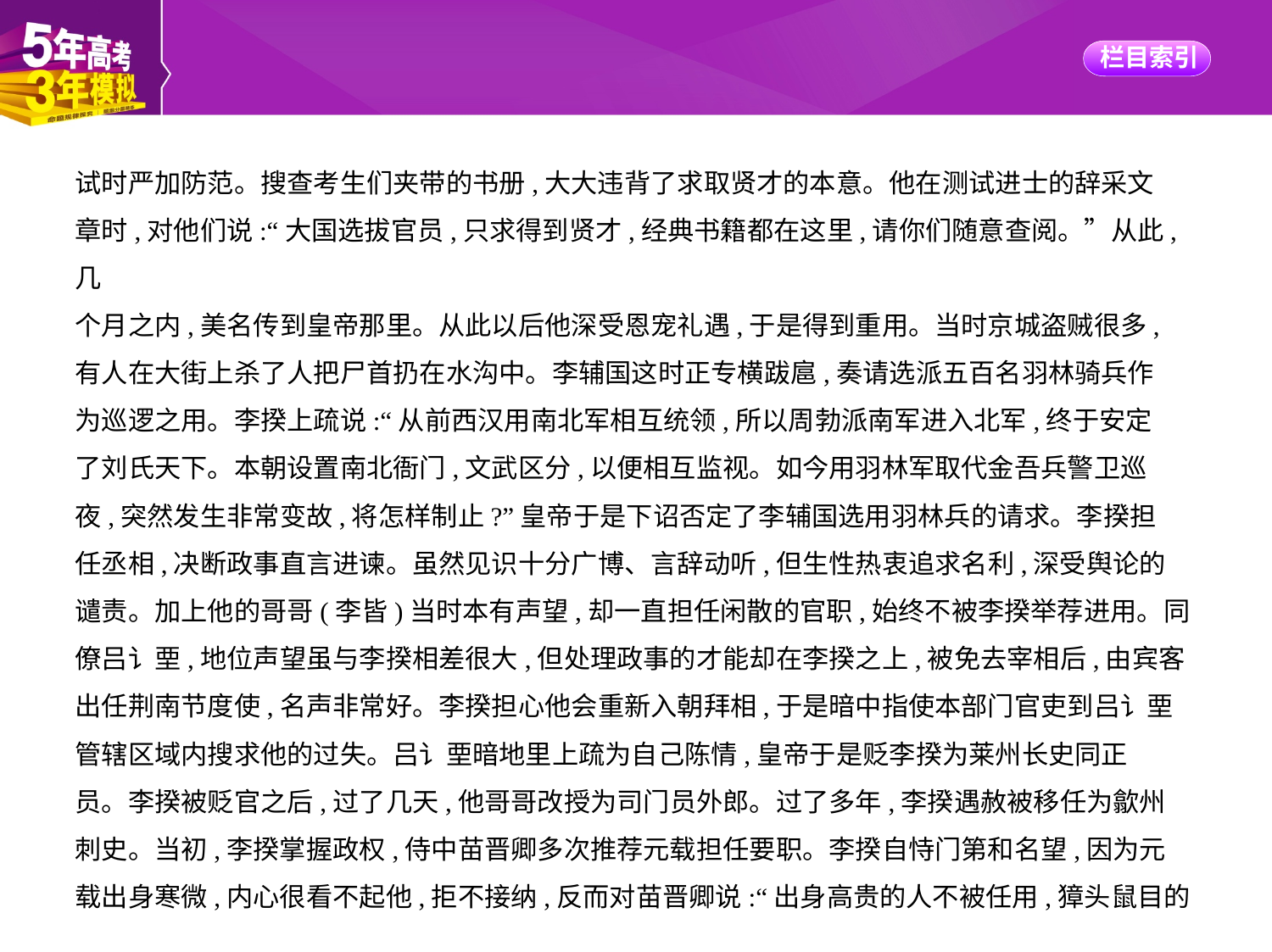

试时严加防范。搜查考生们夹带的书册,大大违背了求取贤才的本意。他在测试进士的辞采文
章时,对他们说:“大国选拔官员,只求得到贤才,经典书籍都在这里,请你们随意查阅。”从此,几
个月之内,美名传到皇帝那里。从此以后他深受恩宠礼遇,于是得到重用。当时京城盗贼很多,
有人在大街上杀了人把尸首扔在水沟中。李辅国这时正专横跋扈,奏请选派五百名羽林骑兵作
为巡逻之用。李揆上疏说:“从前西汉用南北军相互统领,所以周勃派南军进入北军,终于安定
了刘氏天下。本朝设置南北衙门,文武区分,以便相互监视。如今用羽林军取代金吾兵警卫巡
夜,突然发生非常变故,将怎样制止?”皇帝于是下诏否定了李辅国选用羽林兵的请求。李揆担
任丞相,决断政事直言进谏。虽然见识十分广博、言辞动听,但生性热衷追求名利,深受舆论的
谴责。加上他的哥哥(李皆)当时本有声望,却一直担任闲散的官职,始终不被李揆举荐进用。同
僚吕讠垔,地位声望虽与李揆相差很大,但处理政事的才能却在李揆之上,被免去宰相后,由宾客
出任荆南节度使,名声非常好。李揆担心他会重新入朝拜相,于是暗中指使本部门官吏到吕讠垔
管辖区域内搜求他的过失。吕讠垔暗地里上疏为自己陈情,皇帝于是贬李揆为莱州长史同正
员。李揆被贬官之后,过了几天,他哥哥改授为司门员外郎。过了多年,李揆遇赦被移任为歙州
刺史。当初,李揆掌握政权,侍中苗晋卿多次推荐元载担任要职。李揆自恃门第和名望,因为元
载出身寒微,内心很看不起他,拒不接纳,反而对苗晋卿说:“出身高贵的人不被任用,獐头鼠目的